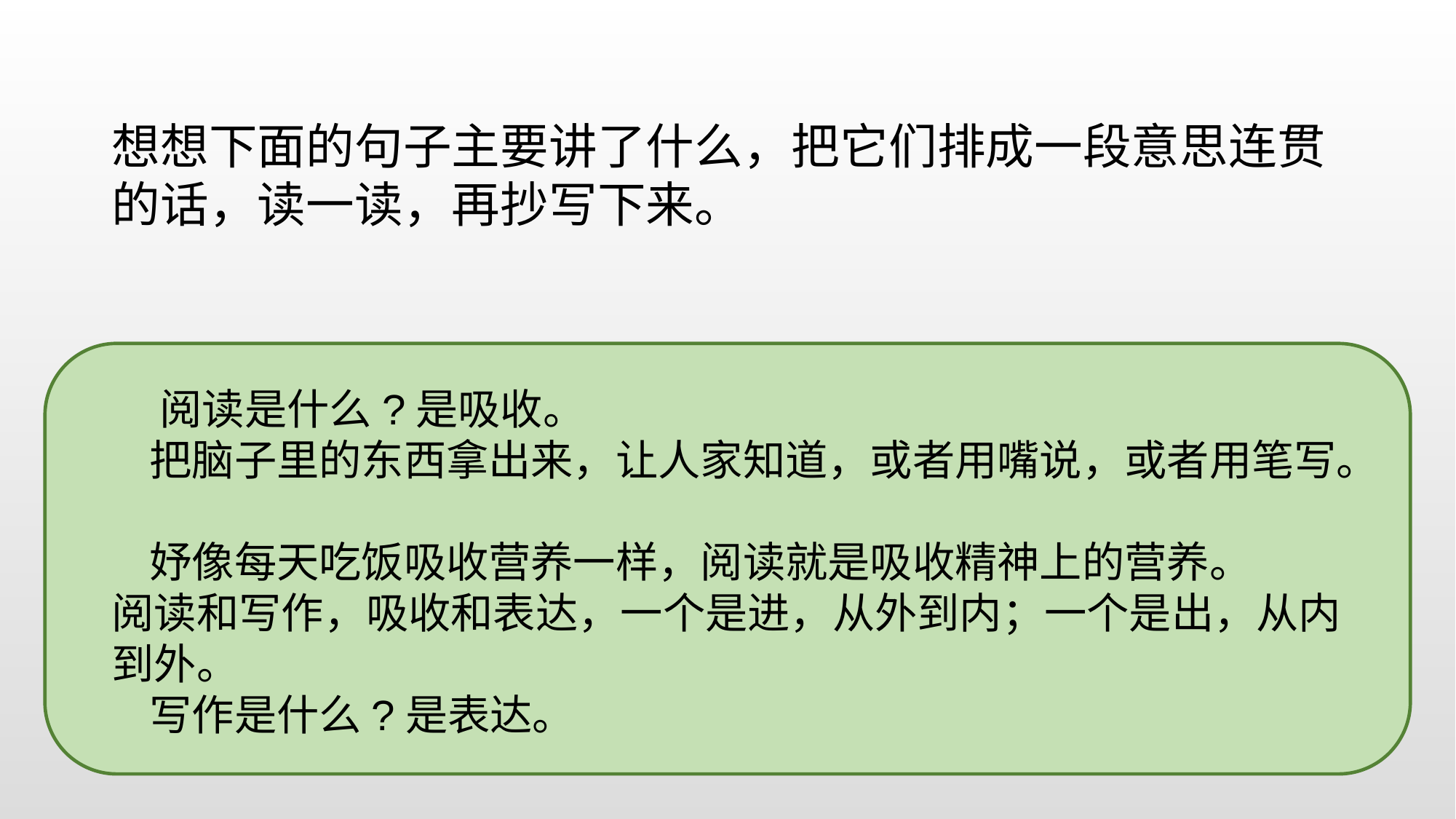

想想下面的句子主要讲了什么，把它们排成一段意思连贯的话，读一读，再抄写下来。

    阅读是什么?是吸收。
    把脑子里的东西拿出来，让人家知道，或者用嘴说，或者用笔写。
    妤像每天吃饭吸收营养一样，阅读就是吸收精神上的营养。
阅读和写作，吸收和表达，一个是进，从外到内；一个是出，从内到外。
    写作是什么?是表达。